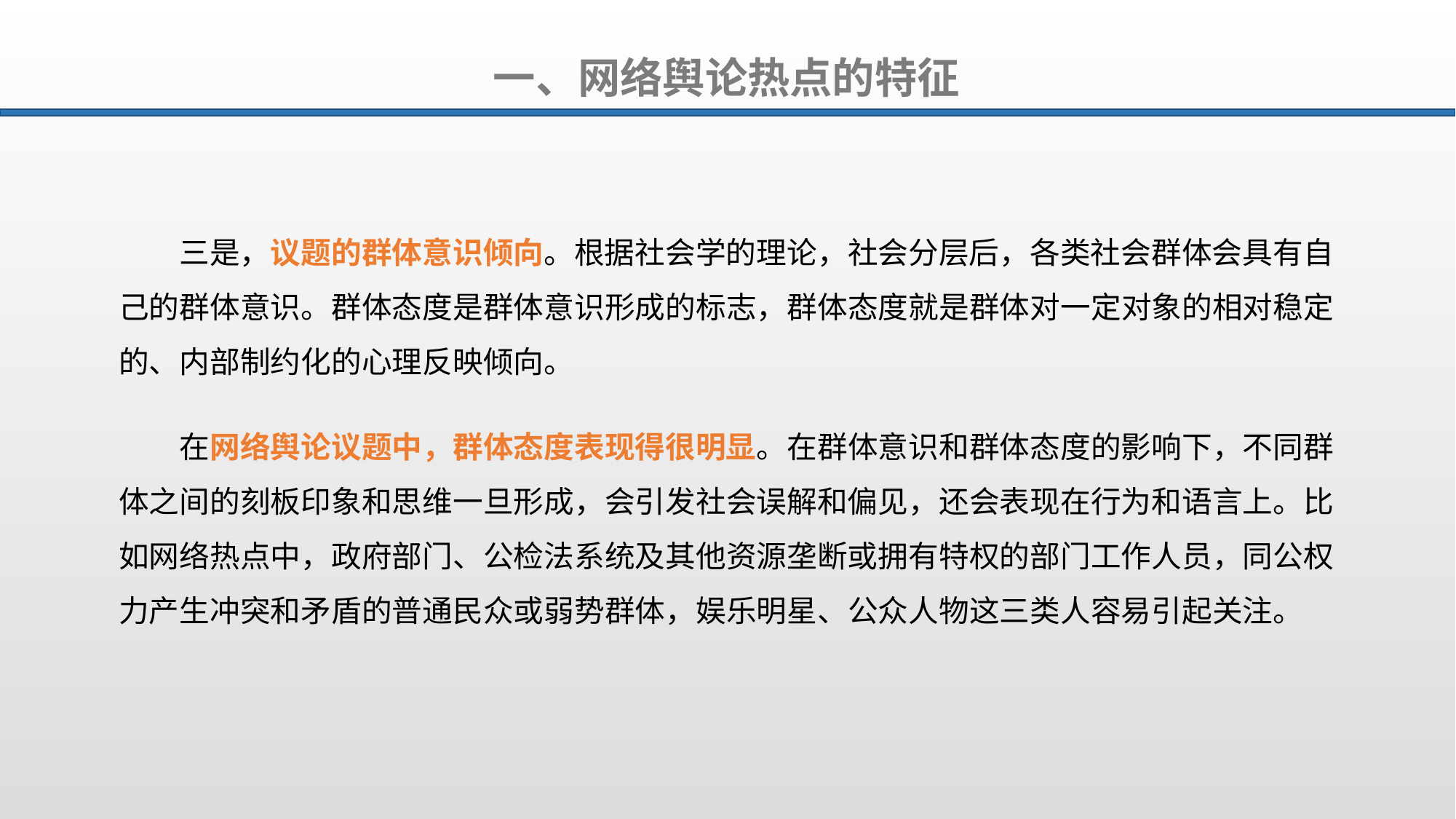

一、网络舆论热点的特征

三是，议题的群体意识倾向。根据社会学的理论，社会分层后，各类社会群体会具有自己的群体意识。群体态度是群体意识形成的标志，群体态度就是群体对一定对象的相对稳定的、内部制约化的心理反映倾向。
在网络舆论议题中，群体态度表现得很明显。在群体意识和群体态度的影响下，不同群体之间的刻板印象和思维一旦形成，会引发社会误解和偏见，还会表现在行为和语言上。比如网络热点中，政府部门、公检法系统及其他资源垄断或拥有特权的部门工作人员，同公权力产生冲突和矛盾的普通民众或弱势群体，娱乐明星、公众人物这三类人容易引起关注。